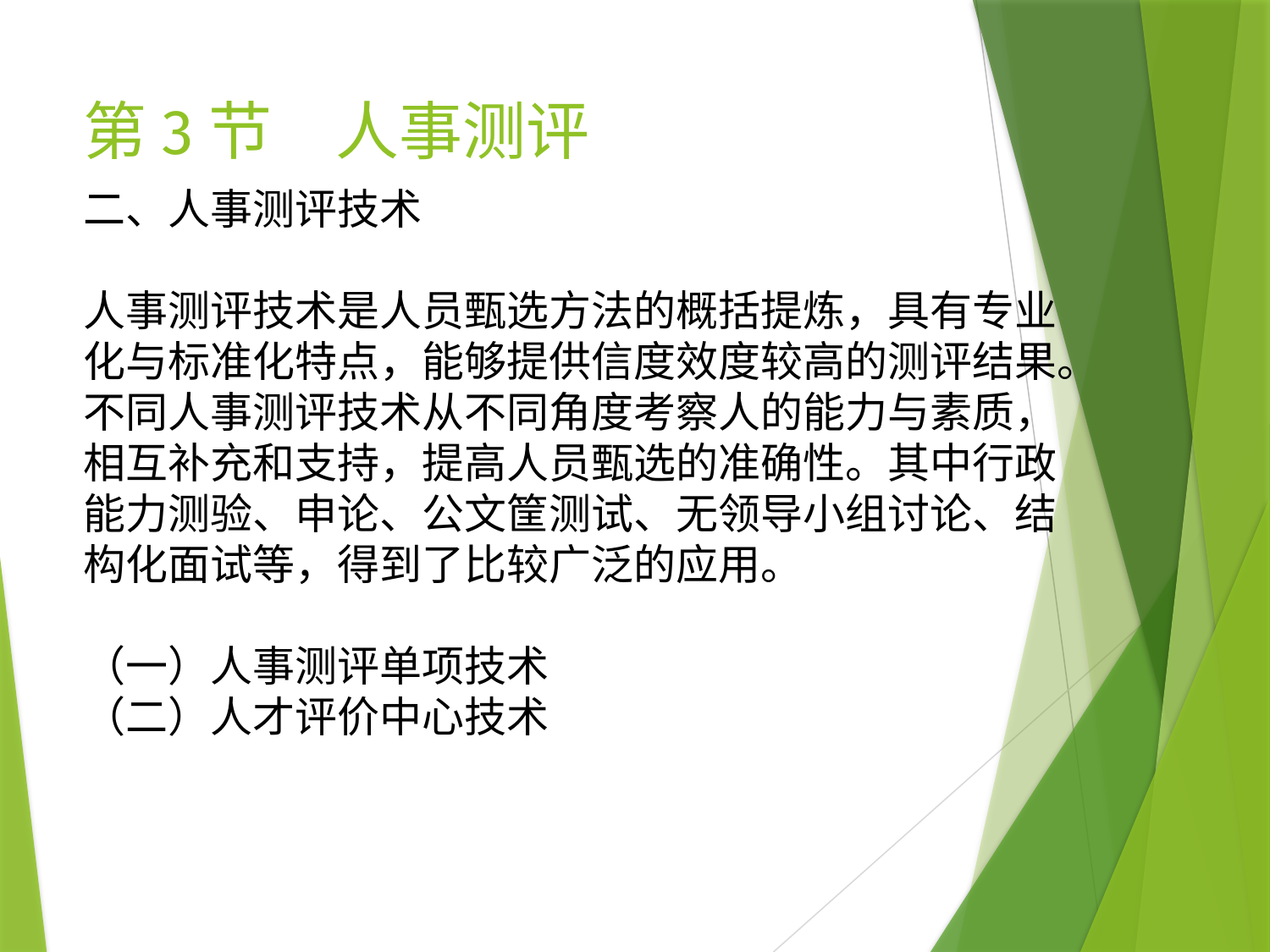

# 第3节　人事测评
二、人事测评技术

人事测评技术是人员甄选方法的概括提炼，具有专业化与标准化特点，能够提供信度效度较高的测评结果。不同人事测评技术从不同角度考察人的能力与素质，相互补充和支持，提高人员甄选的准确性。其中行政能力测验、申论、公文筐测试、无领导小组讨论、结构化面试等，得到了比较广泛的应用。

（一）人事测评单项技术
（二）人才评价中心技术